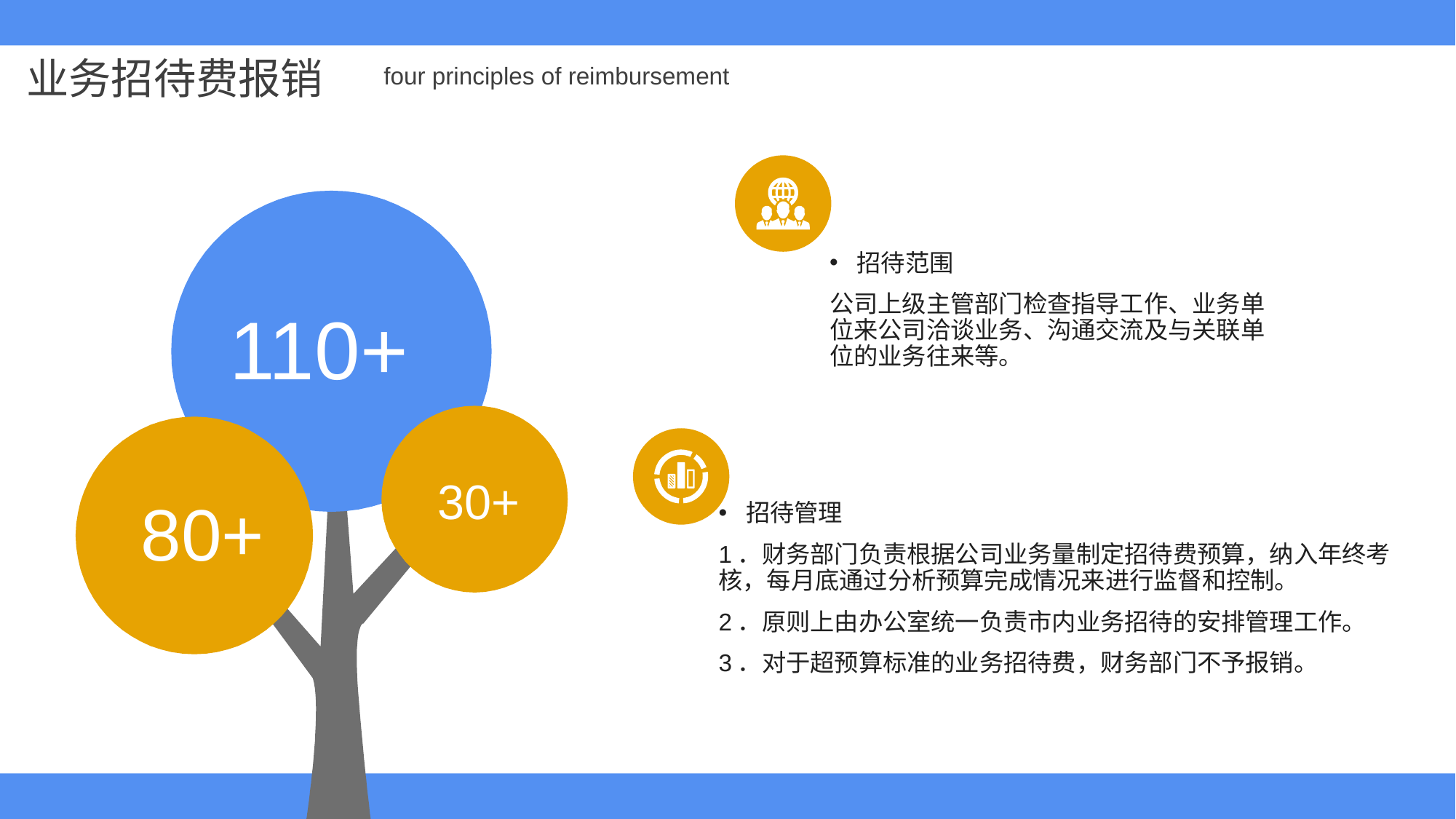

110+

30+
80+

招待范围
公司上级主管部门检查指导工作、业务单位来公司洽谈业务、沟通交流及与关联单位的业务往来等。

招待管理
1．财务部门负责根据公司业务量制定招待费预算，纳入年终考核，每月底通过分析预算完成情况来进行监督和控制。
2．原则上由办公室统一负责市内业务招待的安排管理工作。
3．对于超预算标准的业务招待费，财务部门不予报销。